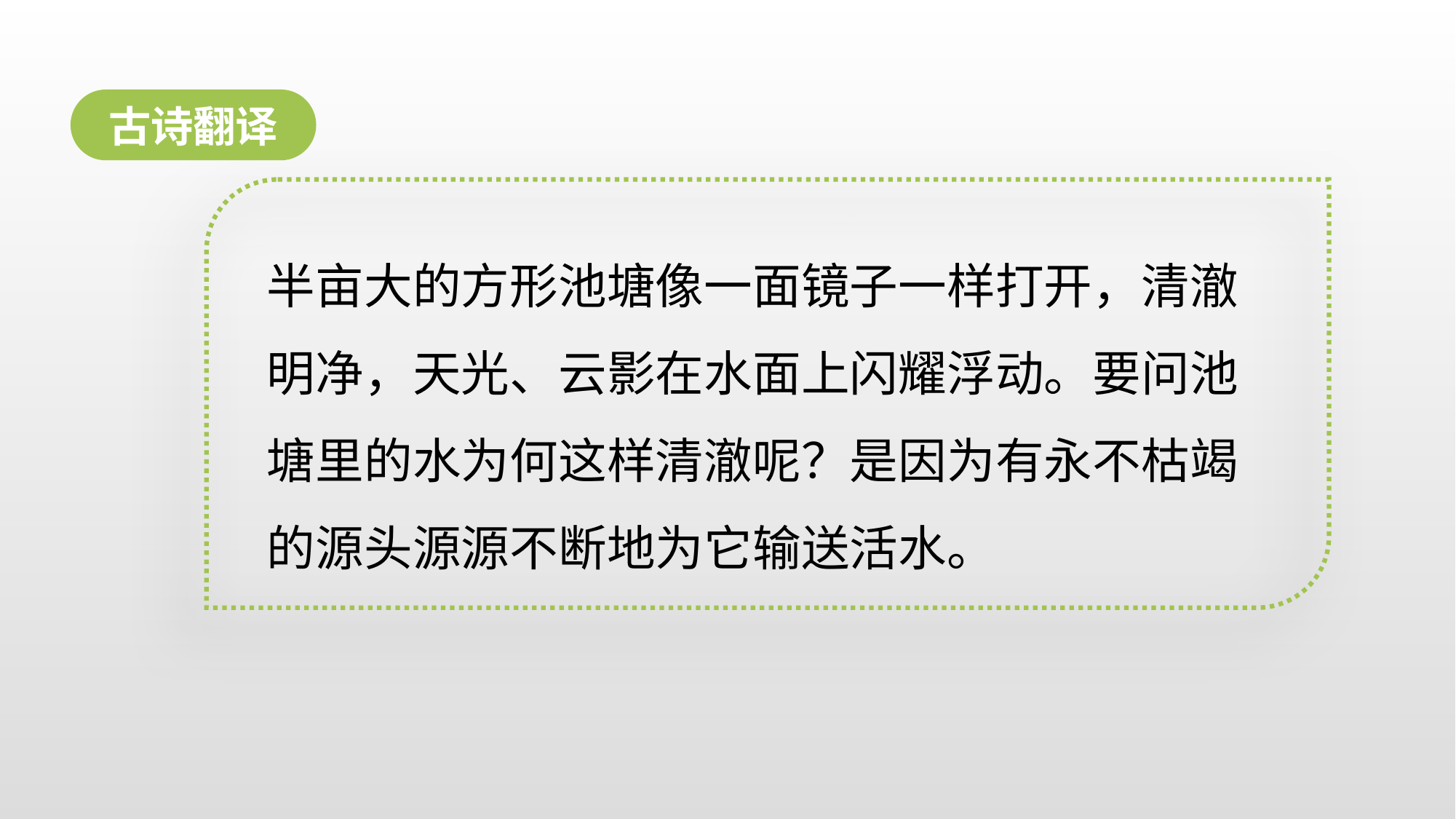

古诗翻译

半亩大的方形池塘像一面镜子一样打开，清澈明净，天光、云影在水面上闪耀浮动。要问池塘里的水为何这样清澈呢？是因为有永不枯竭的源头源源不断地为它输送活水。